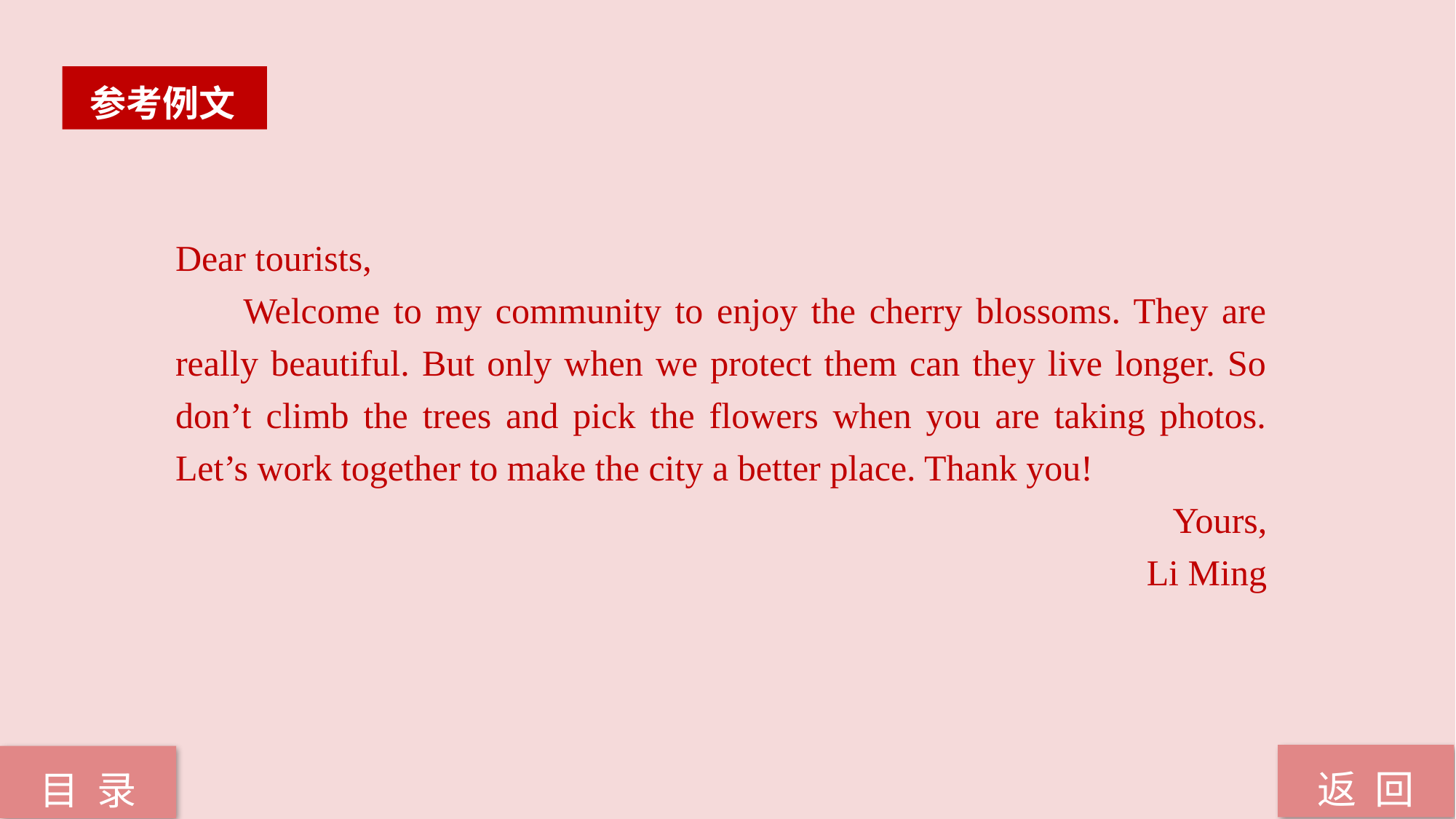

参考例文
Dear tourists,
     Welcome to my community to enjoy the cherry blossoms. They are really beautiful. But only when we protect them can they live longer. So don’t climb the trees and pick the flowers when you are taking photos. Let’s work together to make the city a better place. Thank you!
 Yours,
Li Ming
返  回